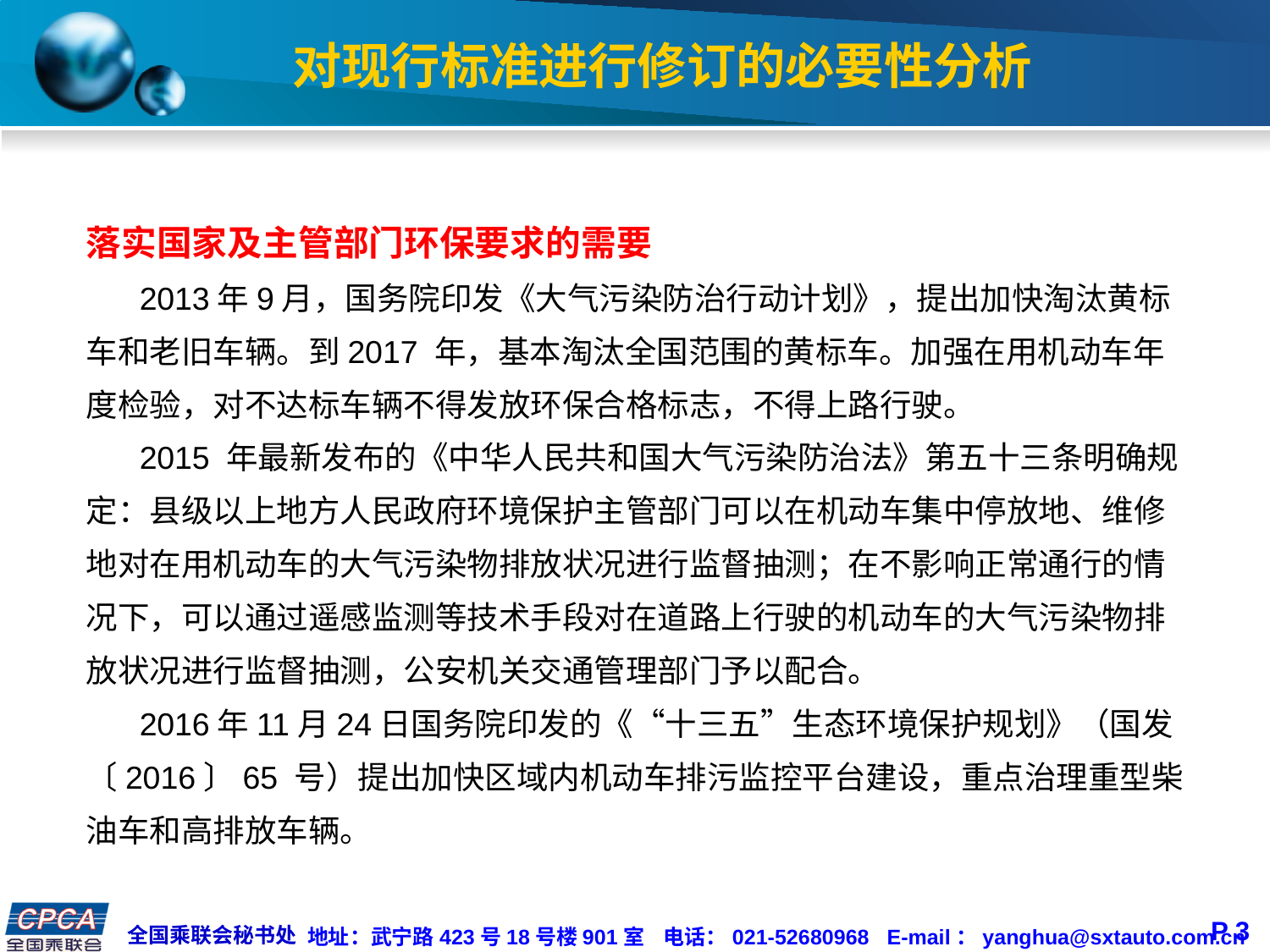

# 对现行标准进行修订的必要性分析
落实国家及主管部门环保要求的需要
      2013年9月，国务院印发《大气污染防治行动计划》，提出加快淘汰黄标车和老旧车辆。到2017 年，基本淘汰全国范围的黄标车。加强在用机动车年度检验，对不达标车辆不得发放环保合格标志，不得上路行驶。
      2015 年最新发布的《中华人民共和国大气污染防治法》第五十三条明确规定：县级以上地方人民政府环境保护主管部门可以在机动车集中停放地、维修地对在用机动车的大气污染物排放状况进行监督抽测；在不影响正常通行的情况下，可以通过遥感监测等技术手段对在道路上行驶的机动车的大气污染物排放状况进行监督抽测，公安机关交通管理部门予以配合。
      2016年11月24日国务院印发的《“十三五”生态环境保护规划》（国发〔2016〕65 号）提出加快区域内机动车排污监控平台建设，重点治理重型柴油车和高排放车辆。